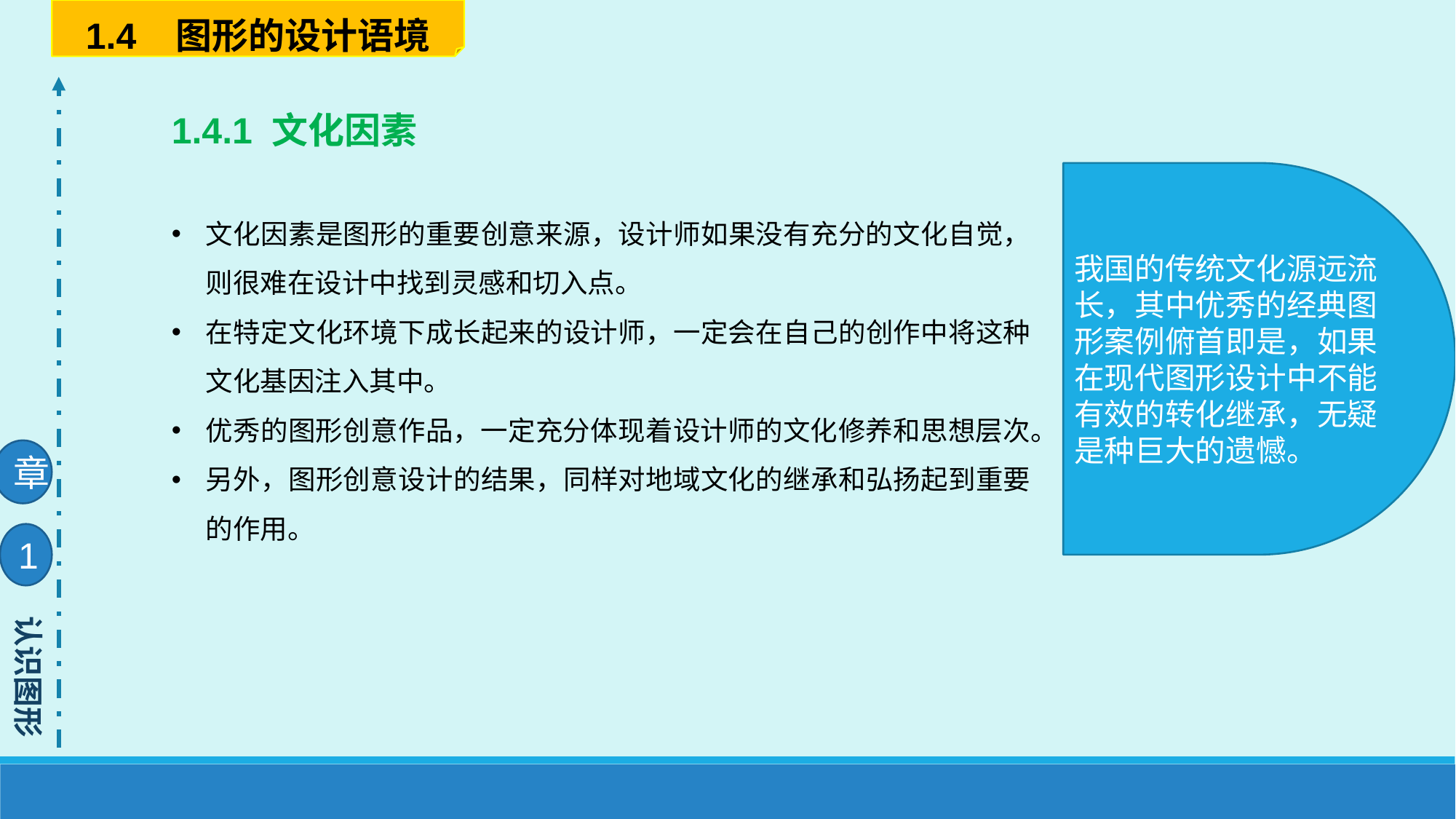

1.4   图形的设计语境
1.4.1 文化因素

文化因素是图形的重要创意来源，设计师如果没有充分的文化自觉，则很难在设计中找到灵感和切入点。
在特定文化环境下成长起来的设计师，一定会在自己的创作中将这种文化基因注入其中。
优秀的图形创意作品，一定充分体现着设计师的文化修养和思想层次。
另外，图形创意设计的结果，同样对地域文化的继承和弘扬起到重要的作用。
我国的传统文化源远流长，其中优秀的经典图形案例俯首即是，如果在现代图形设计中不能有效的转化继承，无疑是种巨大的遗憾。
章
1
认识图形